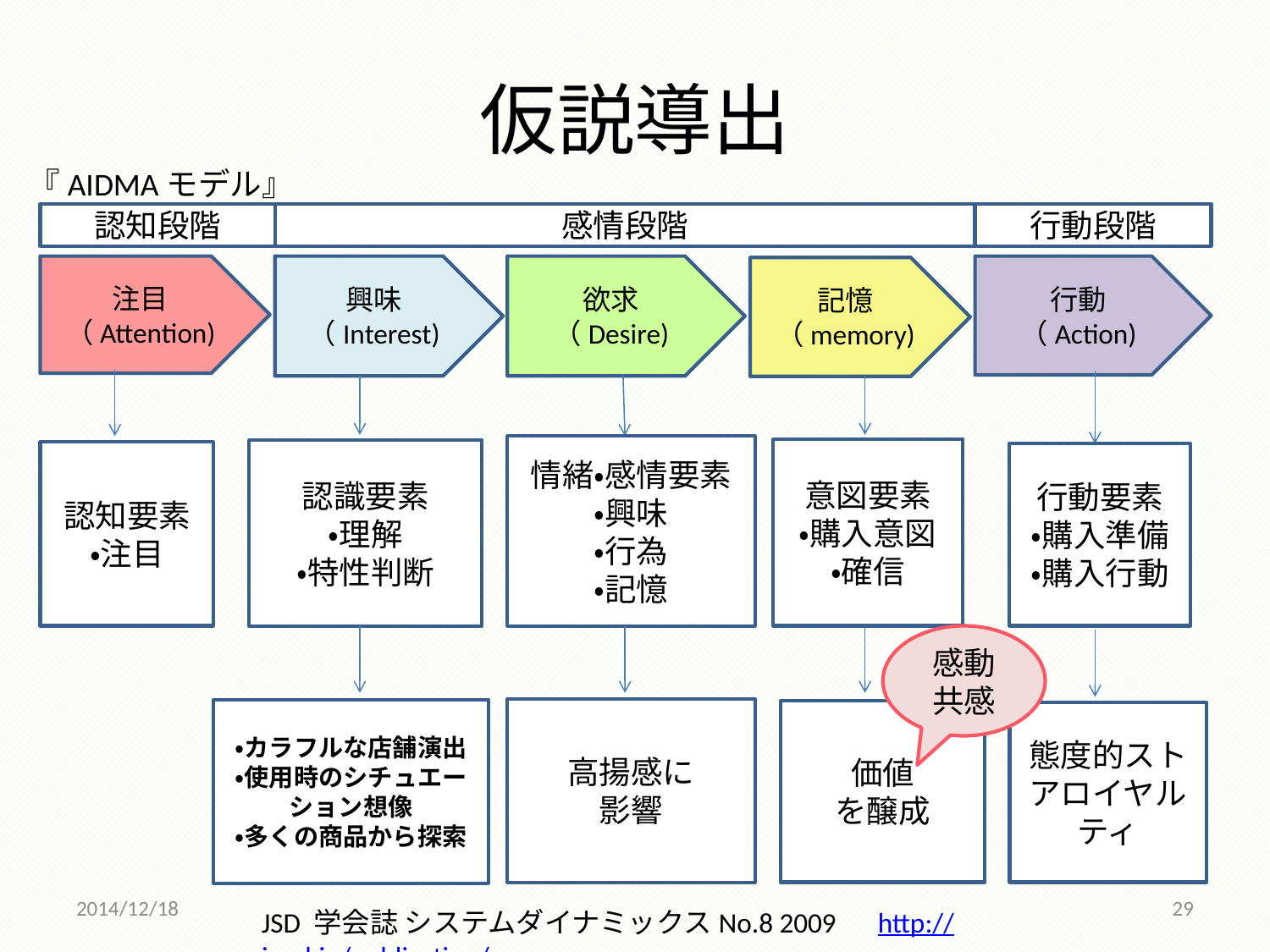

# 仮説導出
『AIDMAモデル』

認知段階
感情段階
行動段階
行動
（Action)
注目
（Attention)
興味（Interest)
欲求
（Desire)
記憶（memory)
情緒・感情要素
・興味
・行為
・記憶
意図要素
・購入意図
・確信
認識要素
・理解
・特性判断
認知要素
・注目
行動要素
・購入準備
・購入行動
感動共感
高揚感に
影響
・カラフルな店舗演出
・使用時のシチュエーション想像
・多くの商品から探索
価値
を醸成
態度的ストアロイヤルティ
2014/12/18
29
JSD 学会誌 システムダイナミックスNo.8 2009　http://j-s-d.jp/publication/